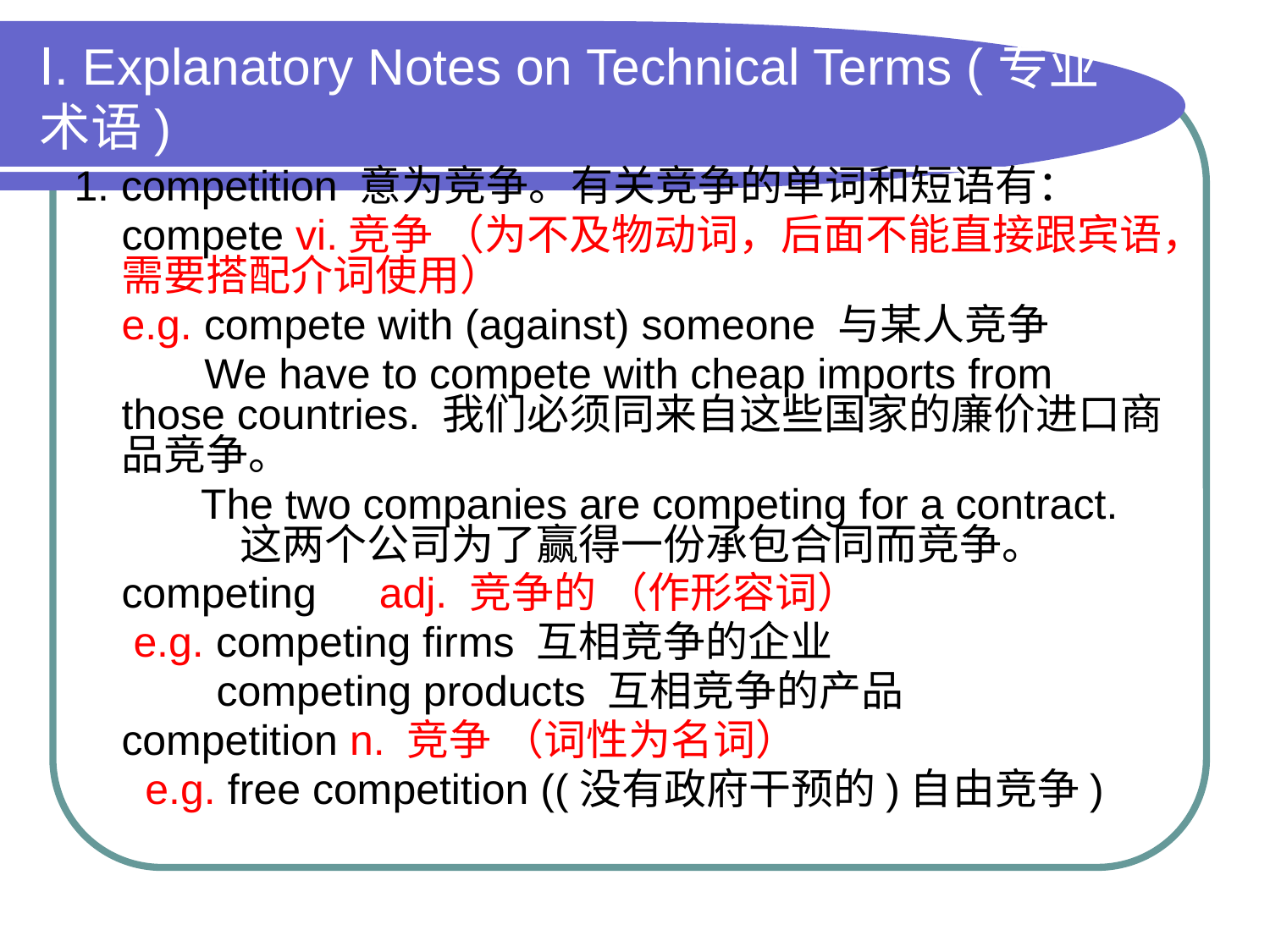

# Ⅰ. Explanatory Notes on Technical Terms (专业术语)
1. competition 意为竞争。有关竞争的单词和短语有：
    compete vi.竞争 （为不及物动词，后面不能直接跟宾语，需要搭配介词使用）
    e.g. compete with (against) someone 与某人竞争
           We have to compete with cheap imports from those countries. 我们必须同来自这些国家的廉价进口商品竞争。
         The two companies are competing for a contract.   这两个公司为了赢得一份承包合同而竞争。
    competing　adj. 竞争的 （作形容词）
     e.g. competing firms 互相竞争的企业
            competing products 互相竞争的产品
    competition n. 竞争 （词性为名词）
      e.g. free competition ((没有政府干预的)自由竞争)